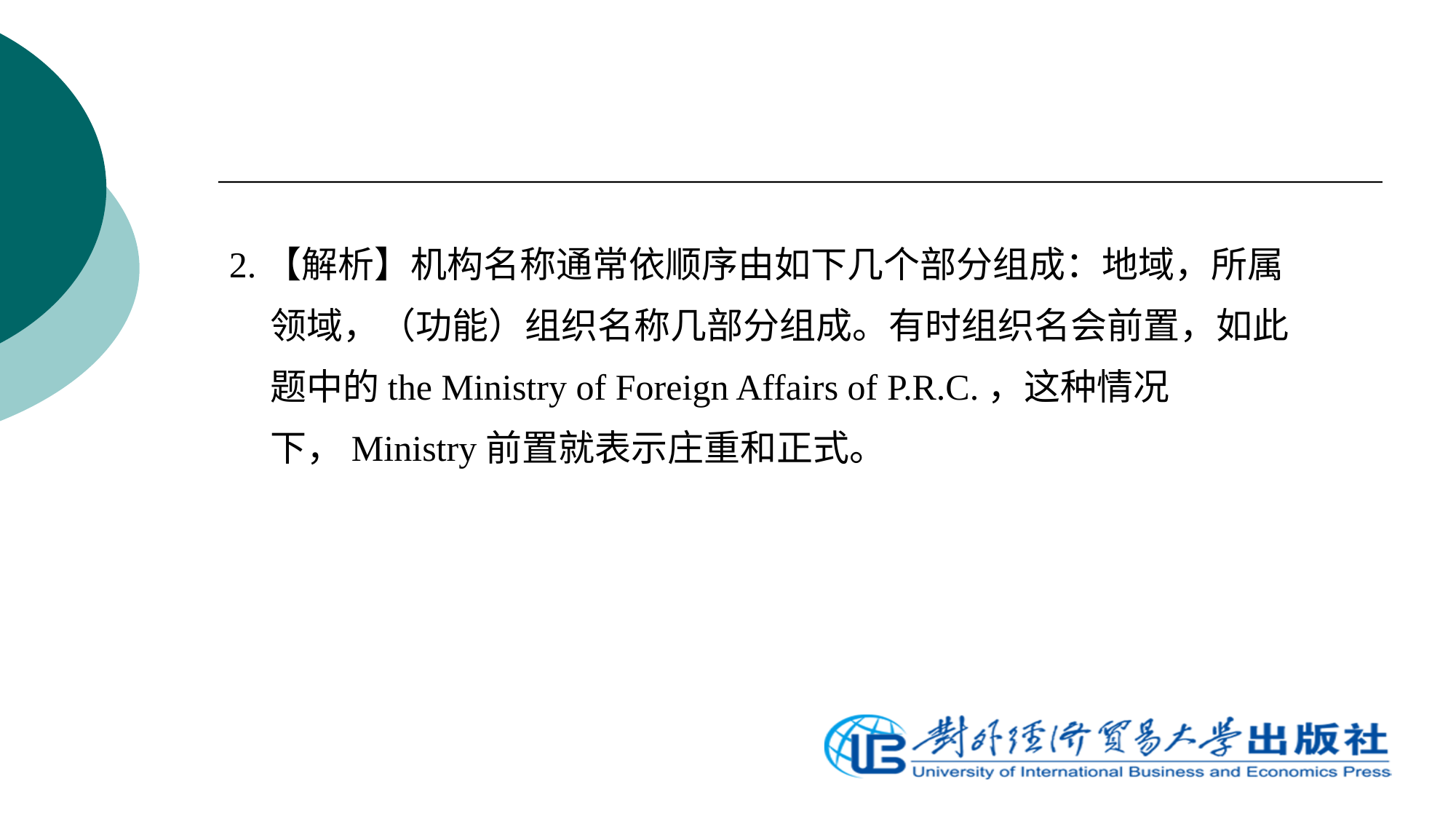

2.【解析】机构名称通常依顺序由如下几个部分组成：地域，所属领域，（功能）组织名称几部分组成。有时组织名会前置，如此题中的the Ministry of Foreign Affairs of P.R.C.，这种情况下，Ministry前置就表示庄重和正式。